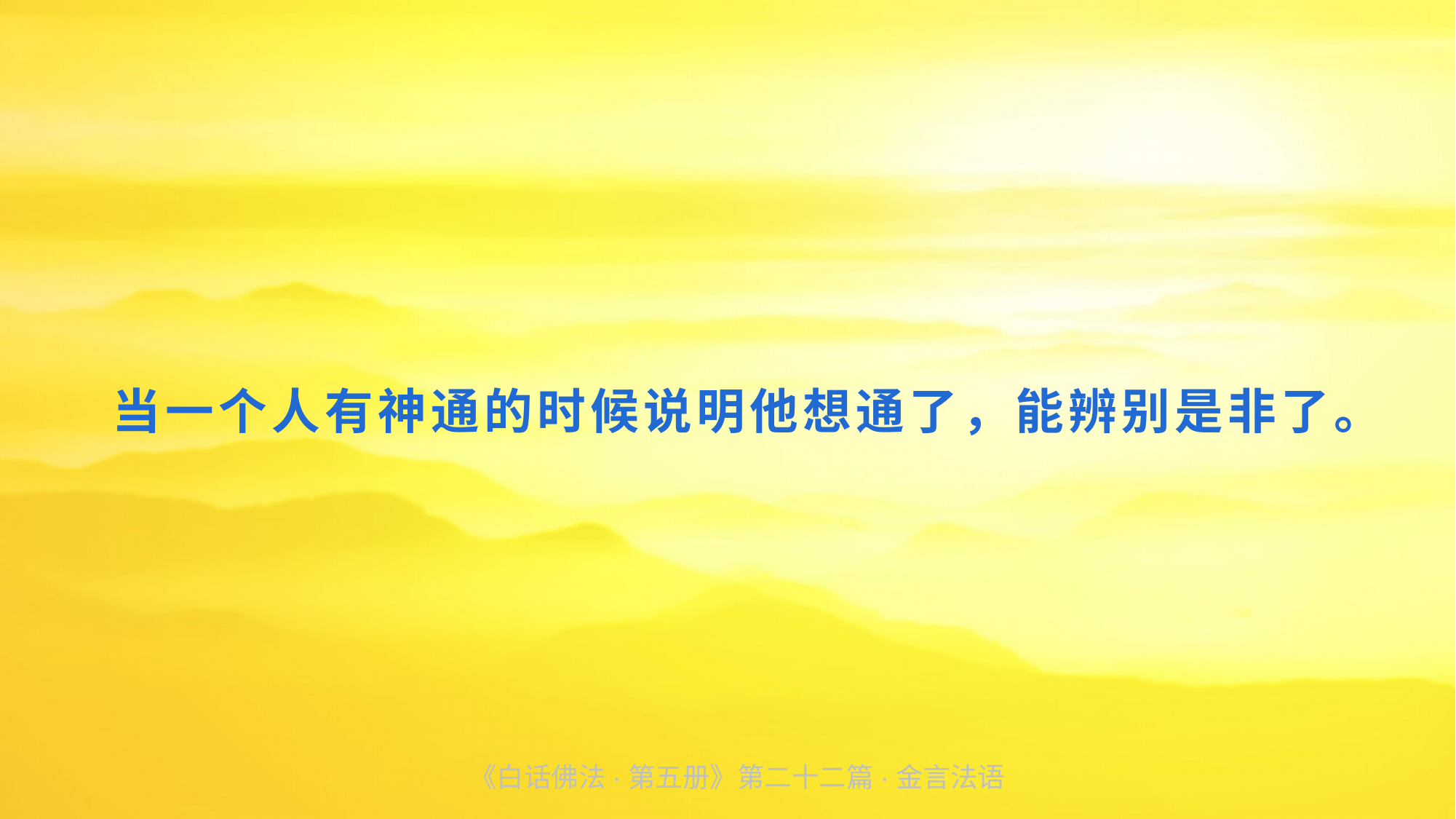

当一个人有神通的时候说明他想通了，能辨别是非了。
  《白话佛法·第五册》第二十二篇·金言法语